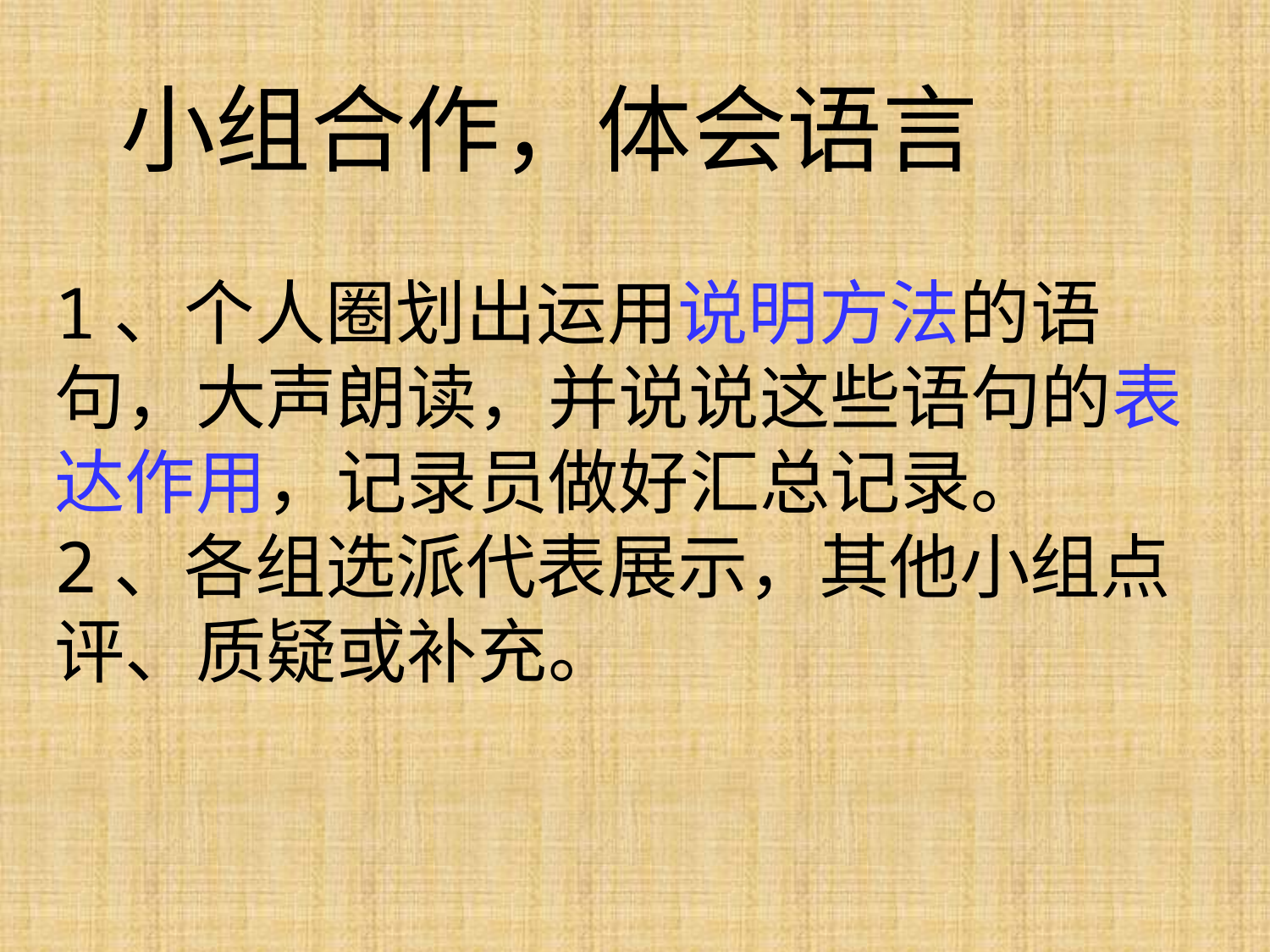

小组合作，体会语言

1、个人圈划出运用说明方法的语句，大声朗读，并说说这些语句的表达作用，记录员做好汇总记录。
2、各组选派代表展示，其他小组点评、质疑或补充。